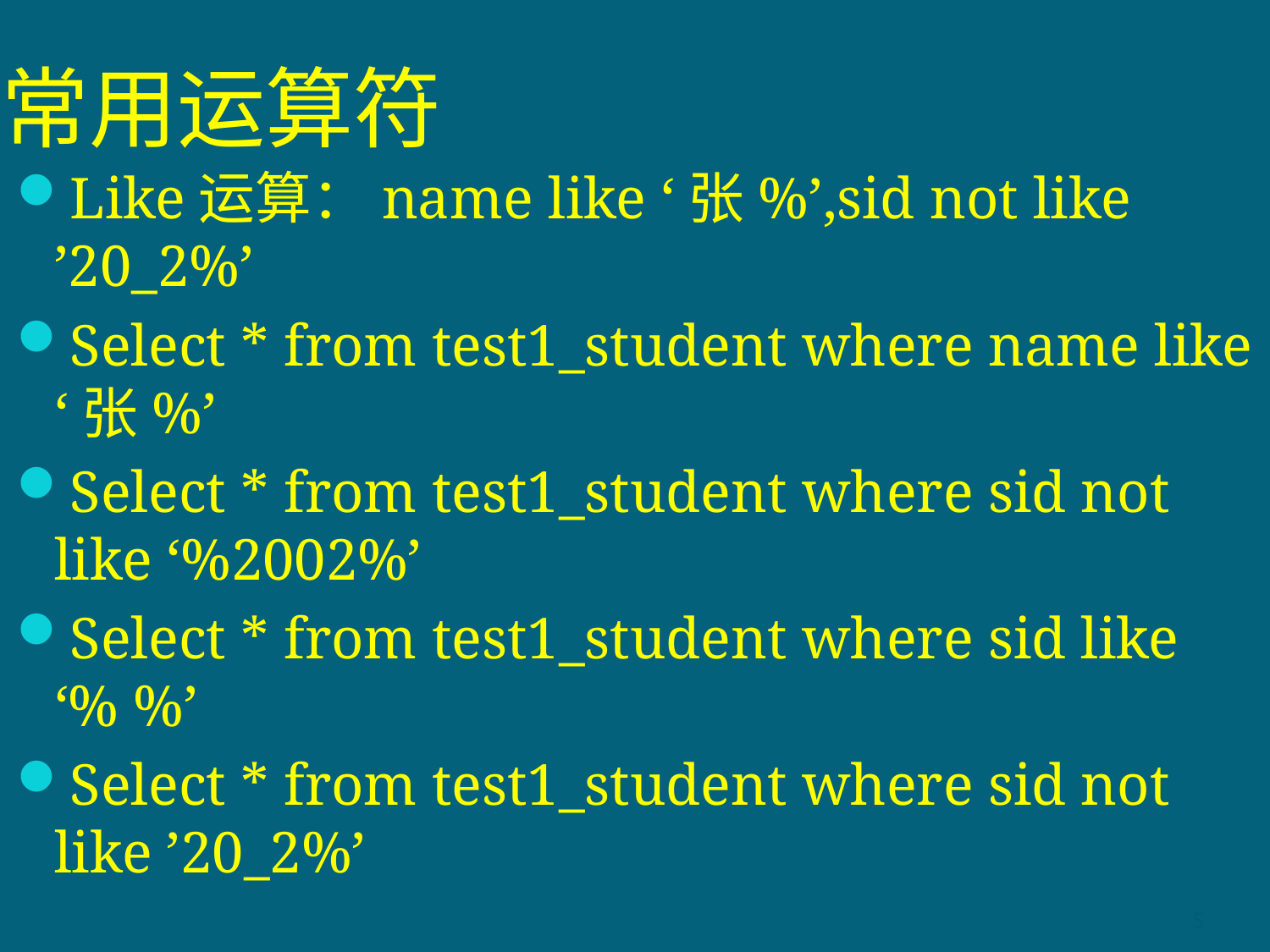

# 常用运算符
Like运算：name like ‘张%’,sid not like ’20_2%’
Select * from test1_student where name like ‘张%’
Select * from test1_student where sid not like ‘%2002%’
Select * from test1_student where sid like ‘% %’
Select * from test1_student where sid not like ’20_2%’

5